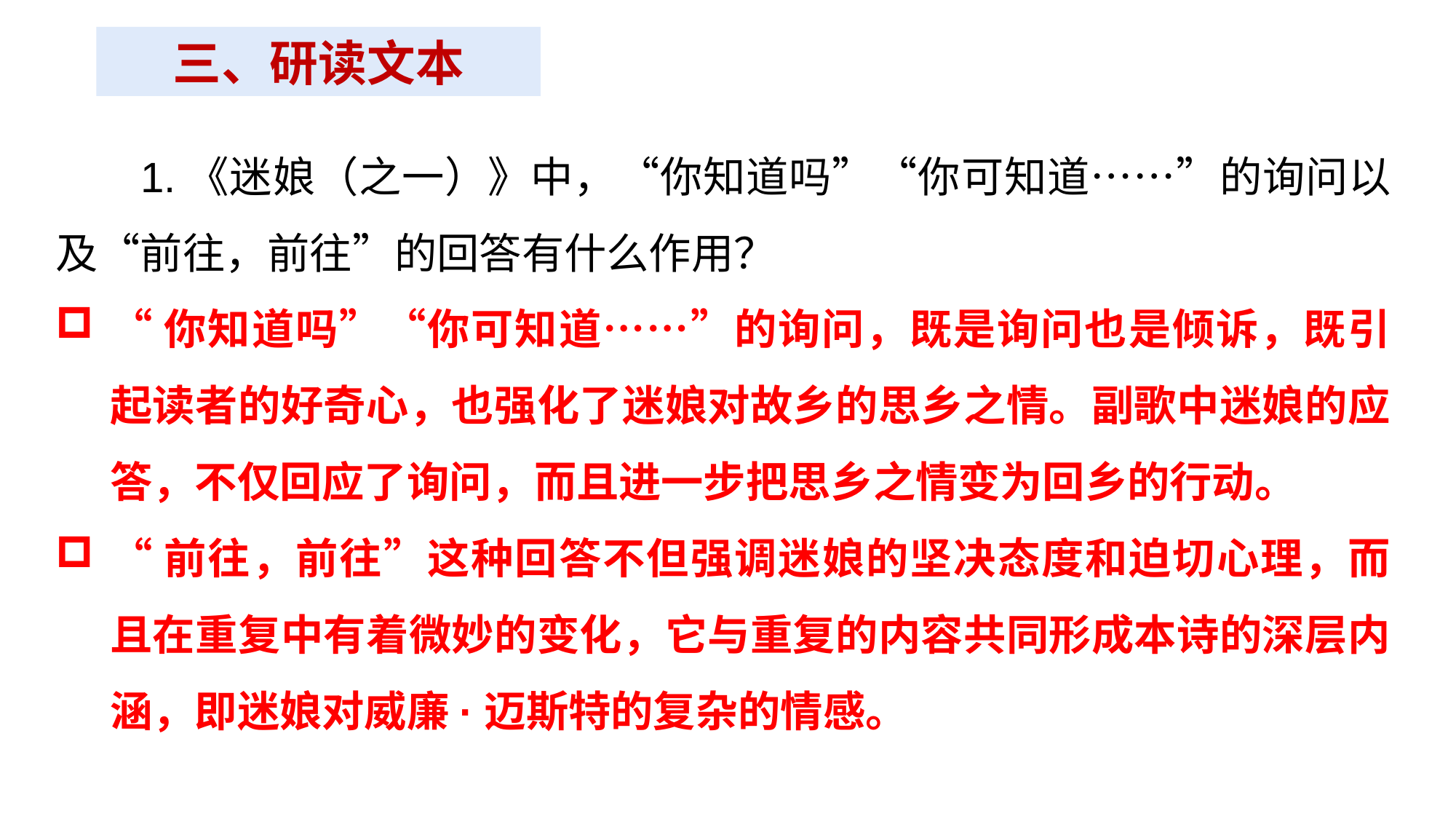

三、研读文本
1.《迷娘（之一）》中，“你知道吗”“你可知道……”的询问以及“前往，前往”的回答有什么作用？
“你知道吗”“你可知道……”的询问，既是询问也是倾诉，既引起读者的好奇心，也强化了迷娘对故乡的思乡之情。副歌中迷娘的应答，不仅回应了询问，而且进一步把思乡之情变为回乡的行动。
“前往，前往”这种回答不但强调迷娘的坚决态度和迫切心理，而且在重复中有着微妙的变化，它与重复的内容共同形成本诗的深层内涵，即迷娘对威廉·迈斯特的复杂的情感。